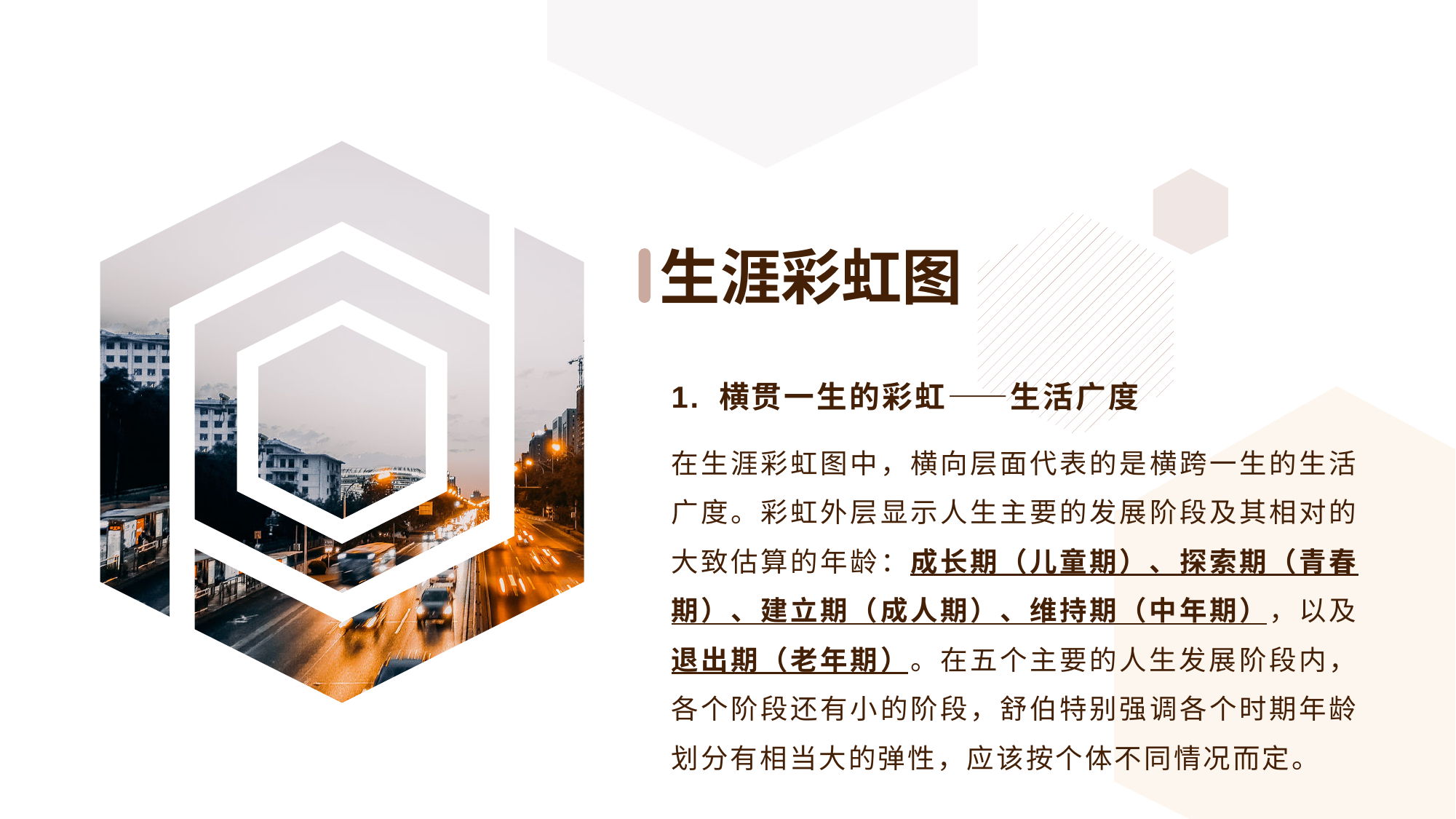

生涯彩虹图

1. 横贯一生的彩虹——生活广度
在生涯彩虹图中，横向层面代表的是横跨一生的生活广度。彩虹外层显示人生主要的发展阶段及其相对的大致估算的年龄：成长期（儿童期）、探索期（青春期）、建立期（成人期）、维持期（中年期），以及退出期（老年期）。在五个主要的人生发展阶段内，各个阶段还有小的阶段，舒伯特别强调各个时期年龄划分有相当大的弹性，应该按个体不同情况而定。